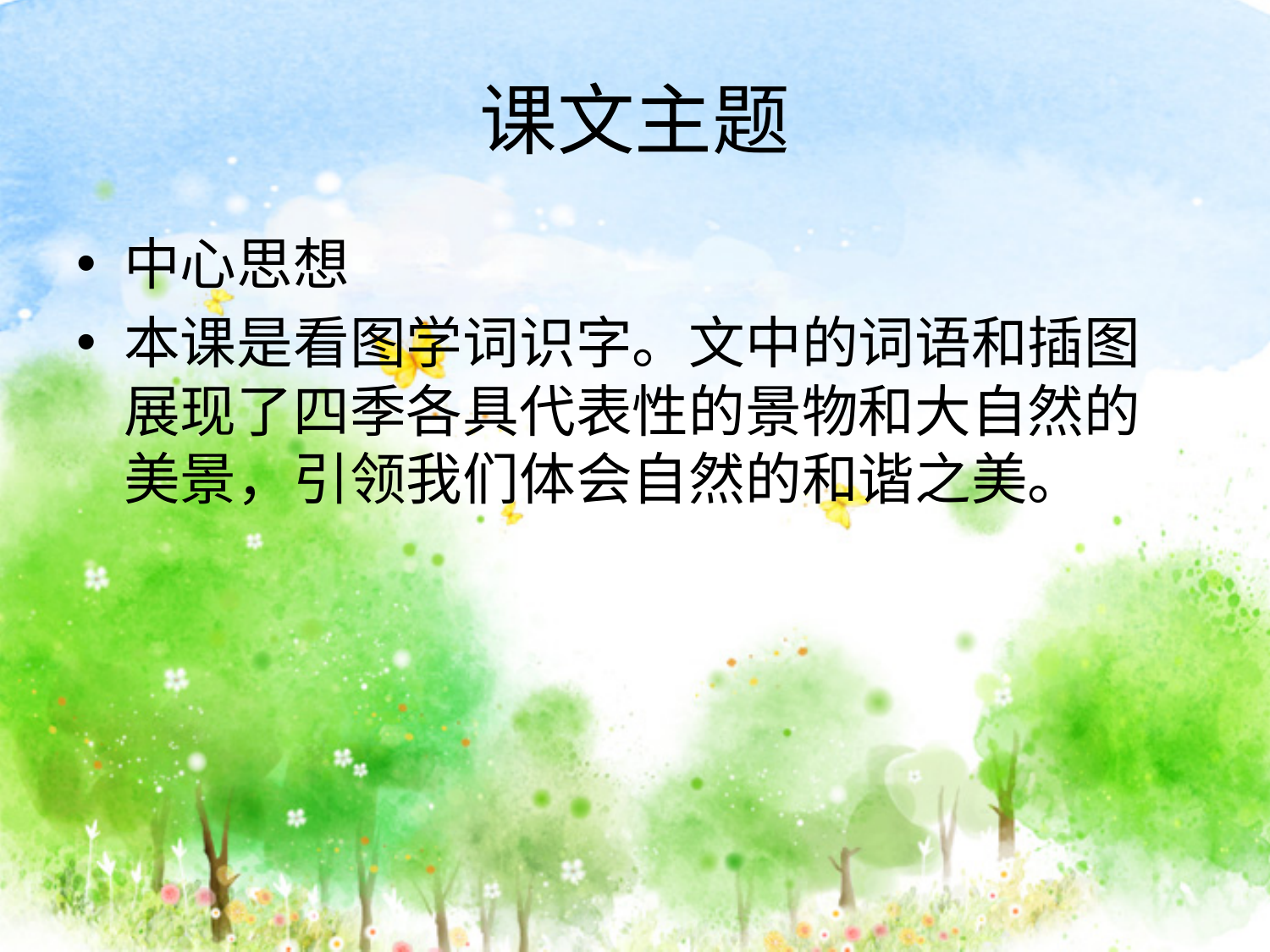

# 课文主题
中心思想
本课是看图学词识字。文中的词语和插图展现了四季各具代表性的景物和大自然的美景，引领我们体会自然的和谐之美。